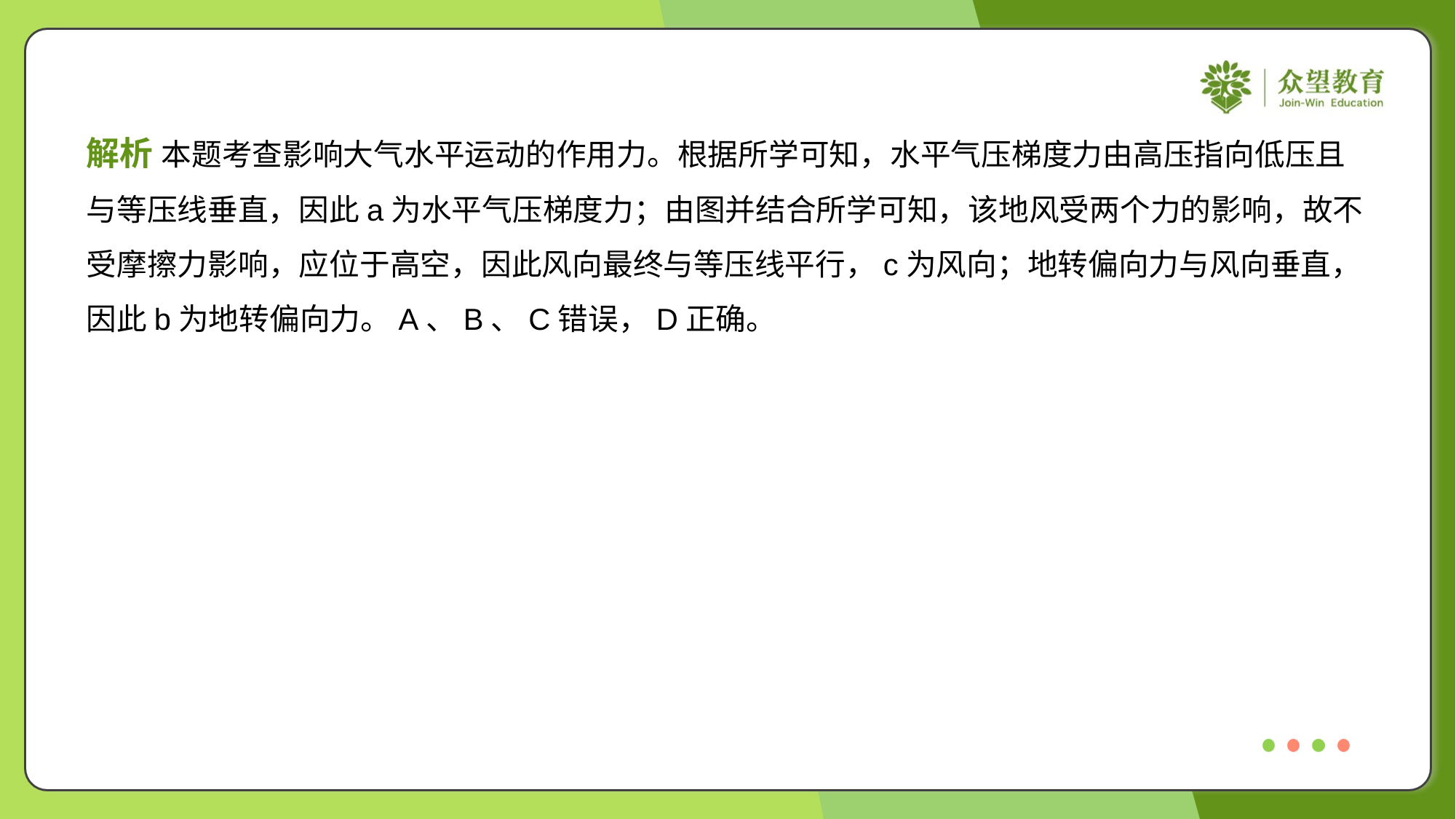

解析 本题考查影响大气水平运动的作用力。根据所学可知，水平气压梯度力由高压指向低压且
与等压线垂直，因此a为水平气压梯度力；由图并结合所学可知，该地风受两个力的影响，故不
受摩擦力影响，应位于高空，因此风向最终与等压线平行，c为风向；地转偏向力与风向垂直，
因此b为地转偏向力。A、B、C错误，D正确。